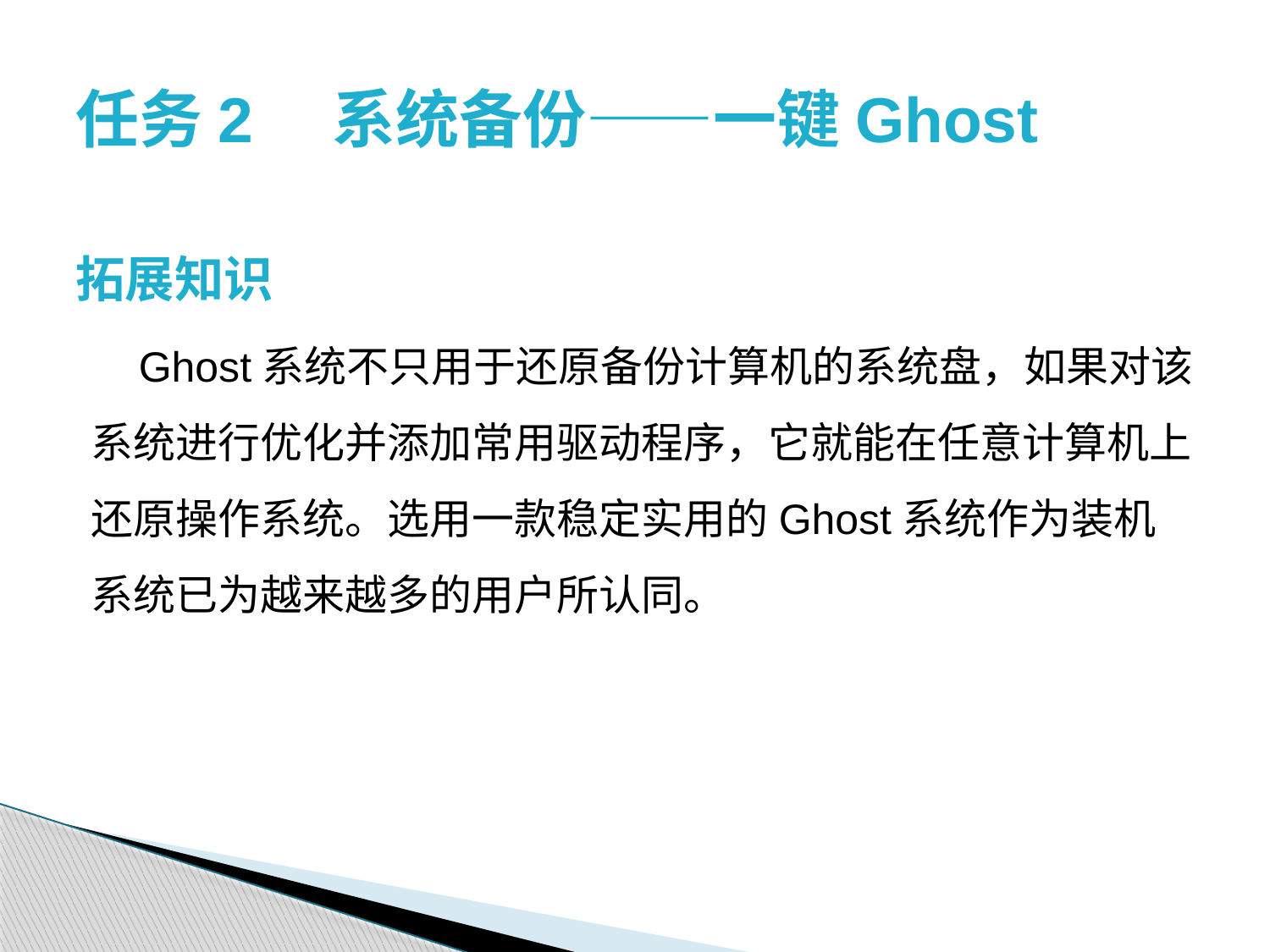

# 任务2　系统备份——一键Ghost
拓展知识
    Ghost系统不只用于还原备份计算机的系统盘，如果对该系统进行优化并添加常用驱动程序，它就能在任意计算机上还原操作系统。选用一款稳定实用的Ghost系统作为装机系统已为越来越多的用户所认同。